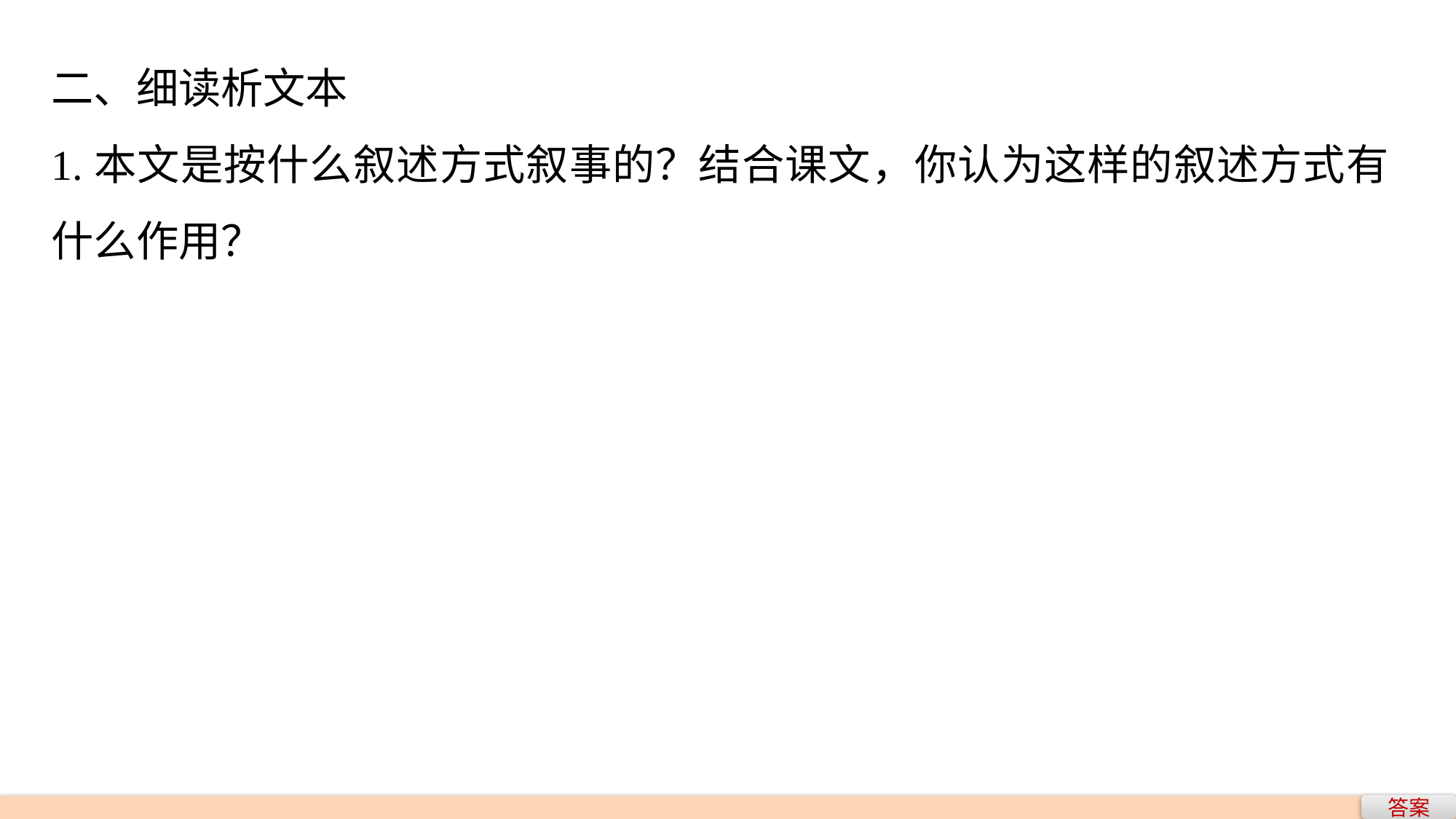

二、细读析文本
1.本文是按什么叙述方式叙事的？结合课文，你认为这样的叙述方式有什么作用？
答案